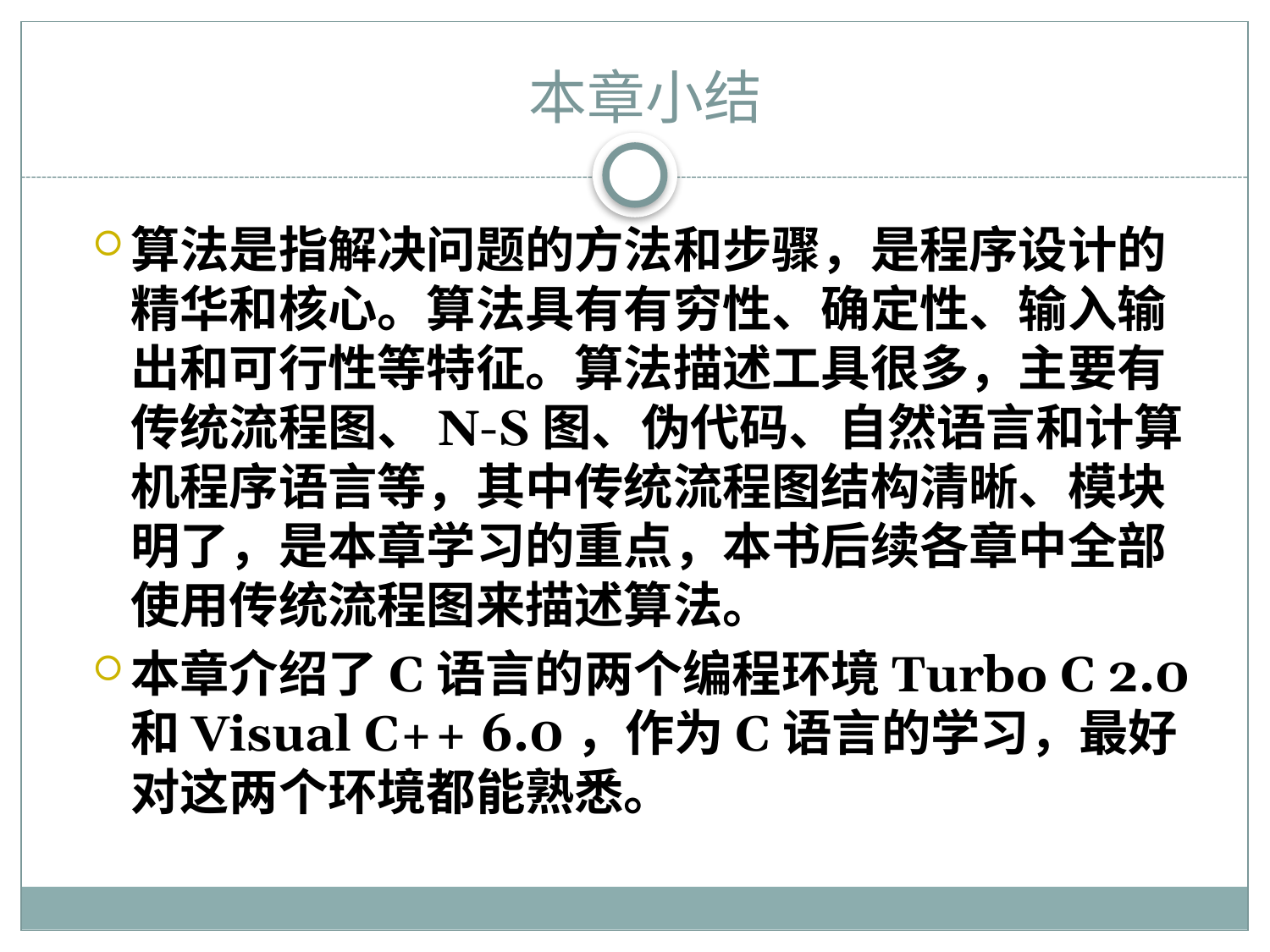

本章小结
算法是指解决问题的方法和步骤，是程序设计的精华和核心。算法具有有穷性、确定性、输入输出和可行性等特征。算法描述工具很多，主要有传统流程图、N-S图、伪代码、自然语言和计算机程序语言等，其中传统流程图结构清晰、模块明了，是本章学习的重点，本书后续各章中全部使用传统流程图来描述算法。
本章介绍了C语言的两个编程环境Turbo C 2.0和Visual C++ 6.0，作为C语言的学习，最好对这两个环境都能熟悉。